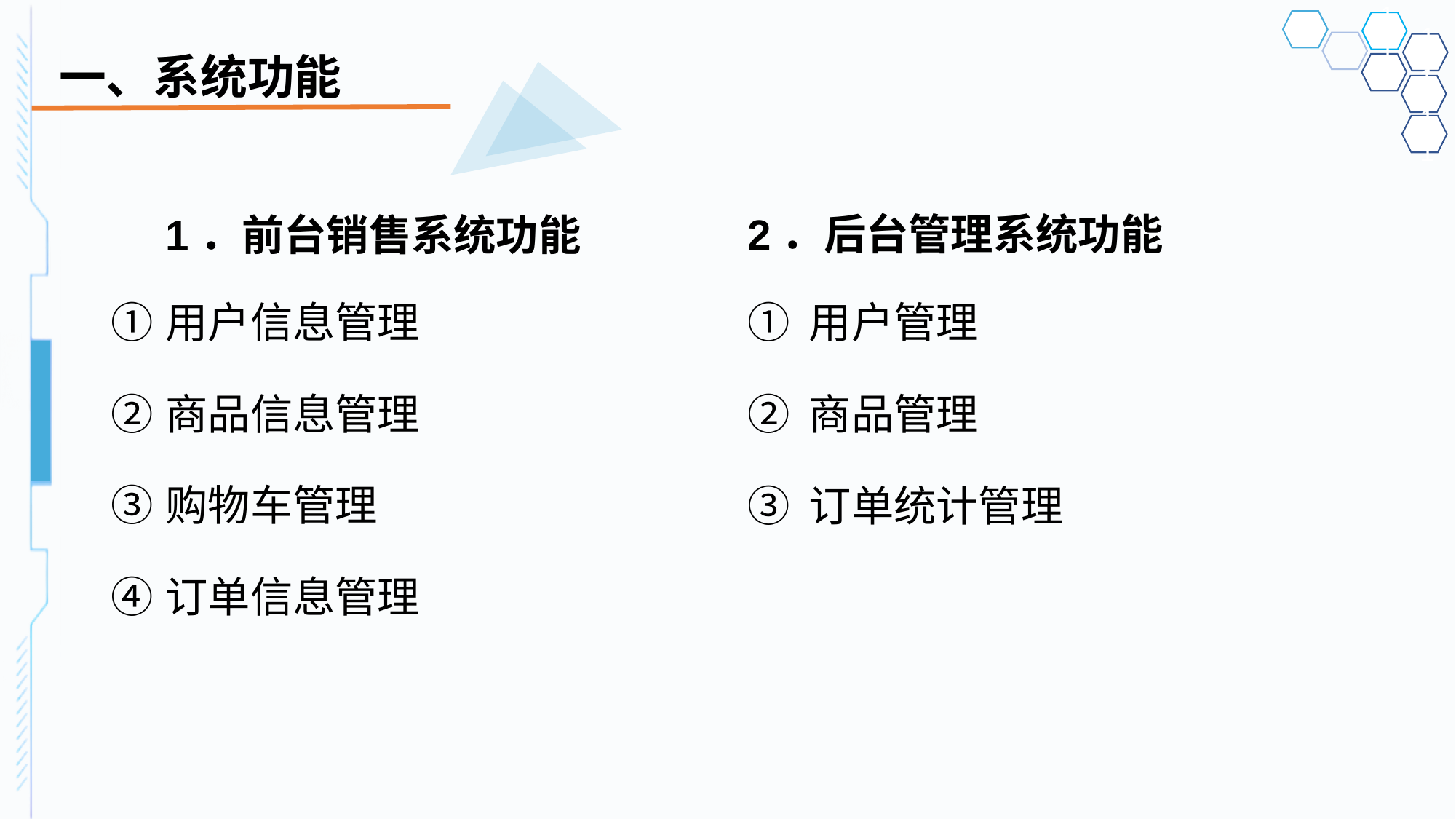

# 一、系统功能

1．前台销售系统功能
2．后台管理系统功能
用户信息管理
商品信息管理
购物车管理
订单信息管理

用户管理
商品管理
订单统计管理